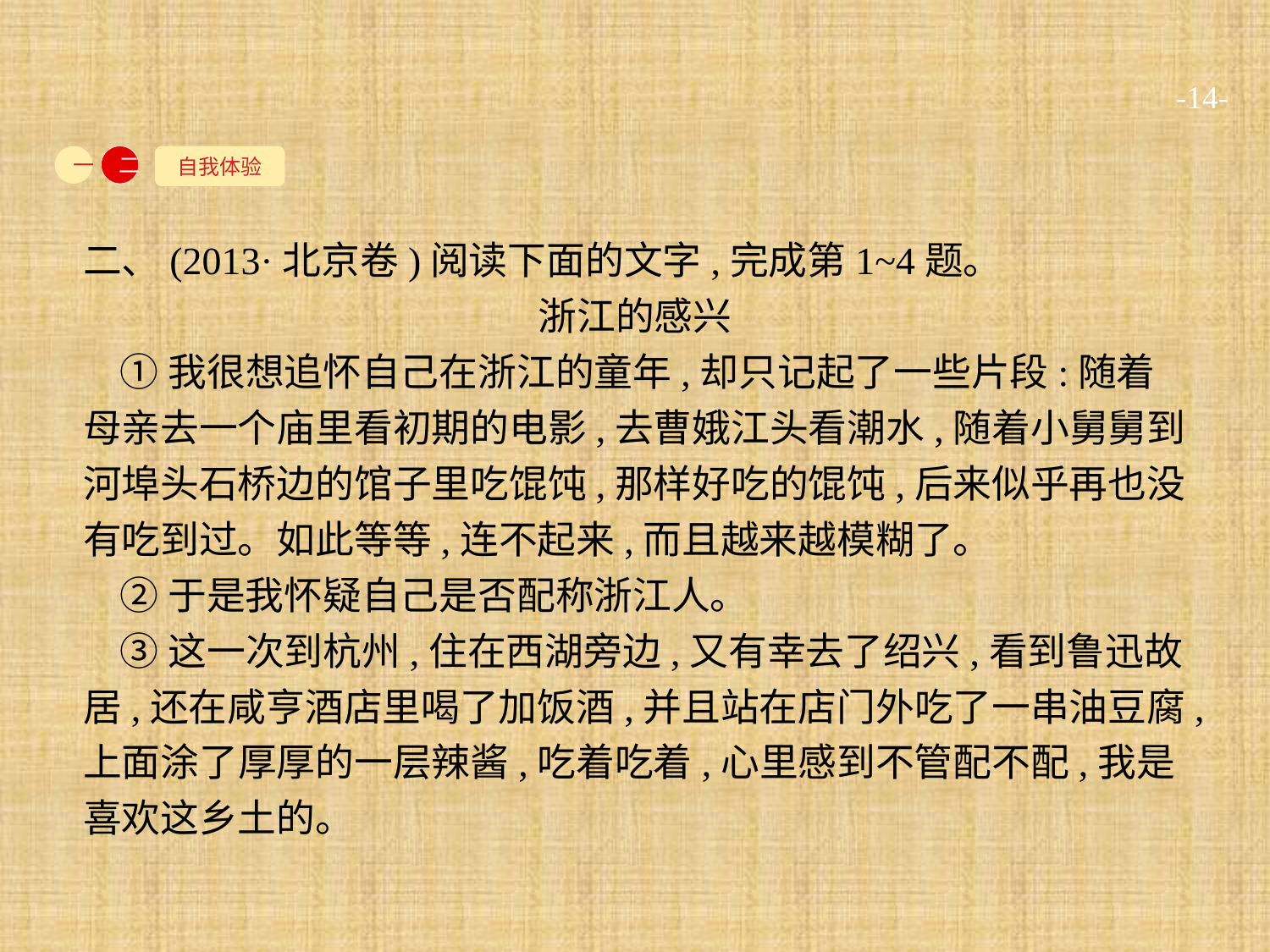

-14-
自我体验
一
二
二、(2013·北京卷)阅读下面的文字,完成第1~4题。
浙江的感兴
①我很想追怀自己在浙江的童年,却只记起了一些片段:随着母亲去一个庙里看初期的电影,去曹娥江头看潮水,随着小舅舅到河埠头石桥边的馆子里吃馄饨,那样好吃的馄饨,后来似乎再也没有吃到过。如此等等,连不起来,而且越来越模糊了。
②于是我怀疑自己是否配称浙江人。
③这一次到杭州,住在西湖旁边,又有幸去了绍兴,看到鲁迅故居,还在咸亨酒店里喝了加饭酒,并且站在店门外吃了一串油豆腐,上面涂了厚厚的一层辣酱,吃着吃着,心里感到不管配不配,我是喜欢这乡土的。